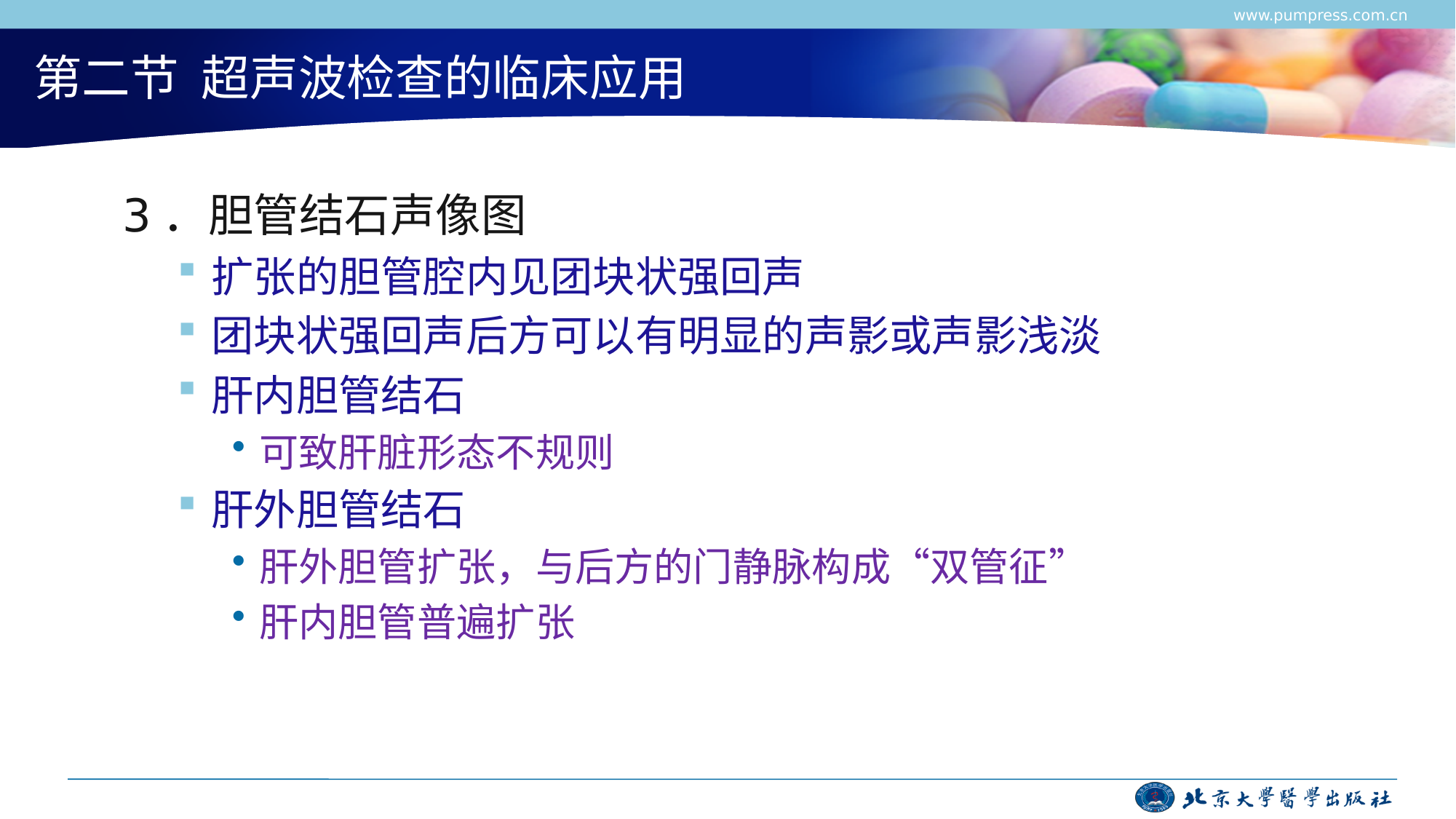

www.pumpress.com.cn
# 第二节  超声波检查的临床应用
3．胆管结石声像图
扩张的胆管腔内见团块状强回声
团块状强回声后方可以有明显的声影或声影浅淡
肝内胆管结石
可致肝脏形态不规则
肝外胆管结石
肝外胆管扩张，与后方的门静脉构成“双管征”
肝内胆管普遍扩张